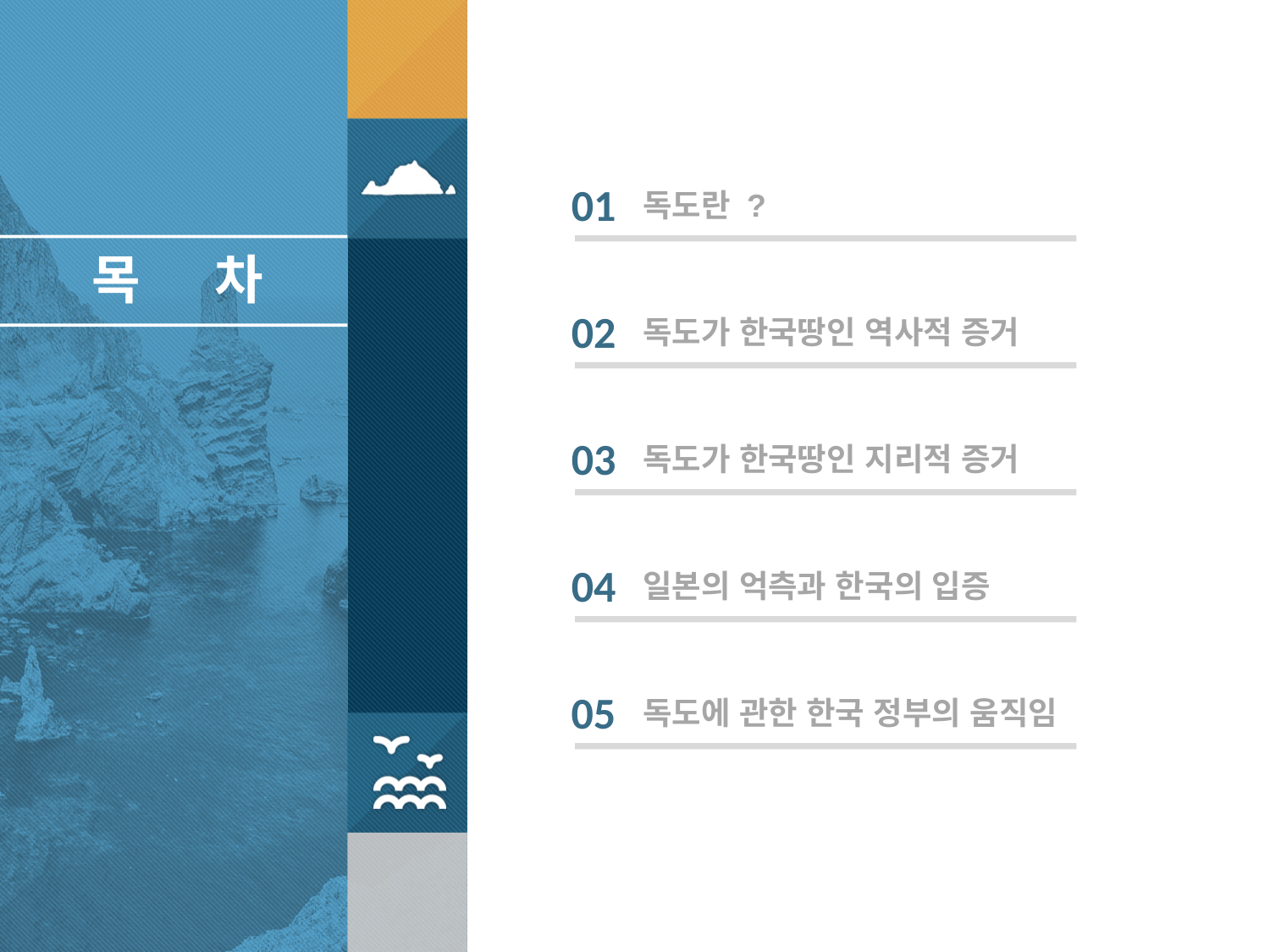

01
독도란 ?

목     차
02
독도가 한국땅인 역사적 증거

03
독도가 한국땅인 지리적 증거

04
일본의 억측과 한국의 입증

05
독도에 관한 한국 정부의 움직임